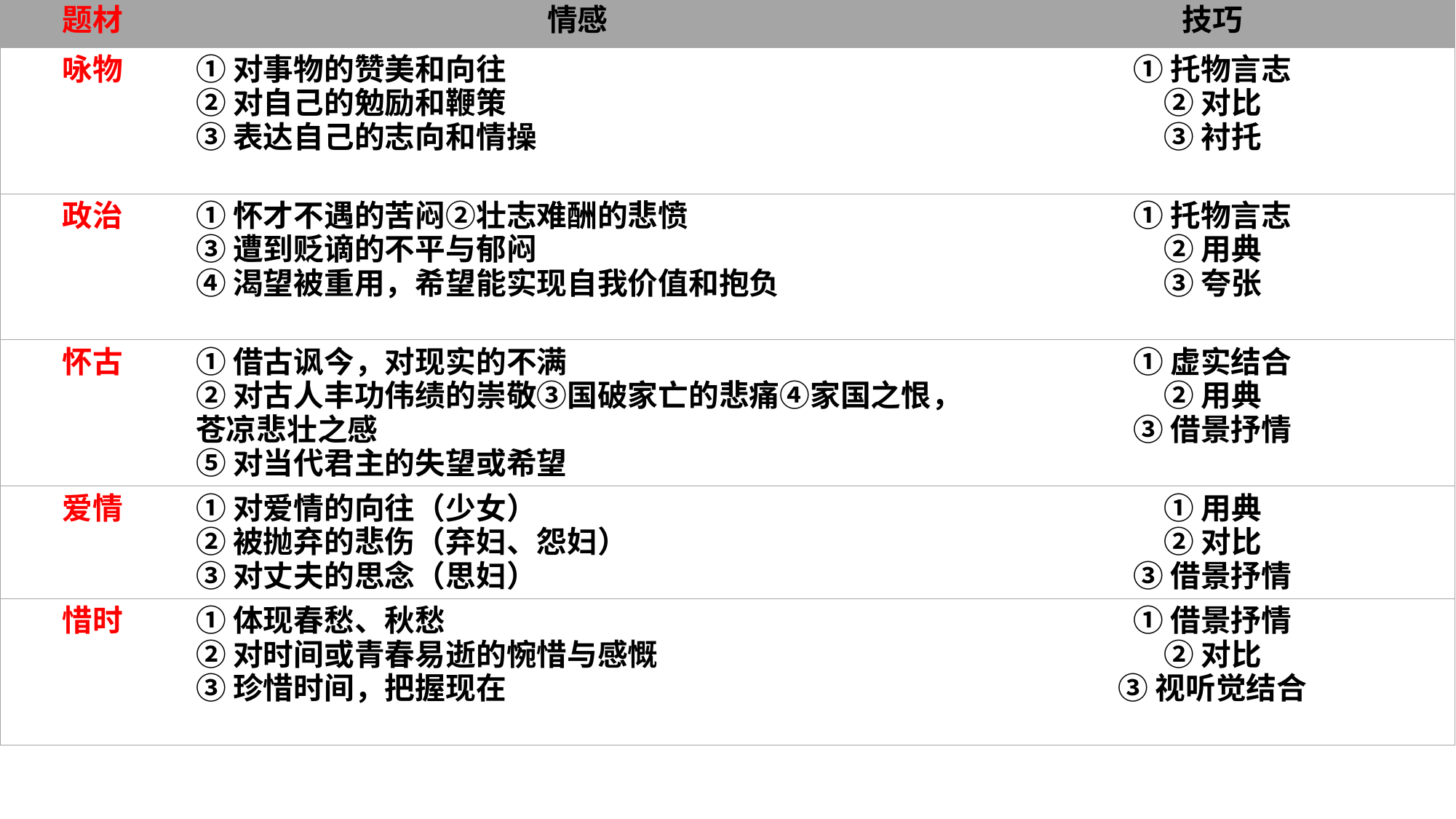

| 题材 | 情感 | 技巧 |
| --- | --- | --- |
| 咏物 | ①对事物的赞美和向往 ②对自己的勉励和鞭策 ③表达自己的志向和情操 | ①托物言志 ②对比 ③衬托 |
| 政治 | ①怀才不遇的苦闷②壮志难酬的悲愤 ③遭到贬谪的不平与郁闷 ④渴望被重用，希望能实现自我价值和抱负 | ①托物言志 ②用典 ③夸张 |
| 怀古 | ①借古讽今，对现实的不满 ②对古人丰功伟绩的崇敬③国破家亡的悲痛④家国之恨，苍凉悲壮之感 ⑤对当代君主的失望或希望 | ①虚实结合 ②用典 ③借景抒情 |
| 爱情 | ①对爱情的向往（少女） ②被抛弃的悲伤（弃妇、怨妇） ③对丈夫的思念（思妇） | ①用典 ②对比 ③借景抒情 |
| 惜时 | ①体现春愁、秋愁 ②对时间或青春易逝的惋惜与感慨 ③珍惜时间，把握现在 | ①借景抒情 ②对比 ③视听觉结合 |